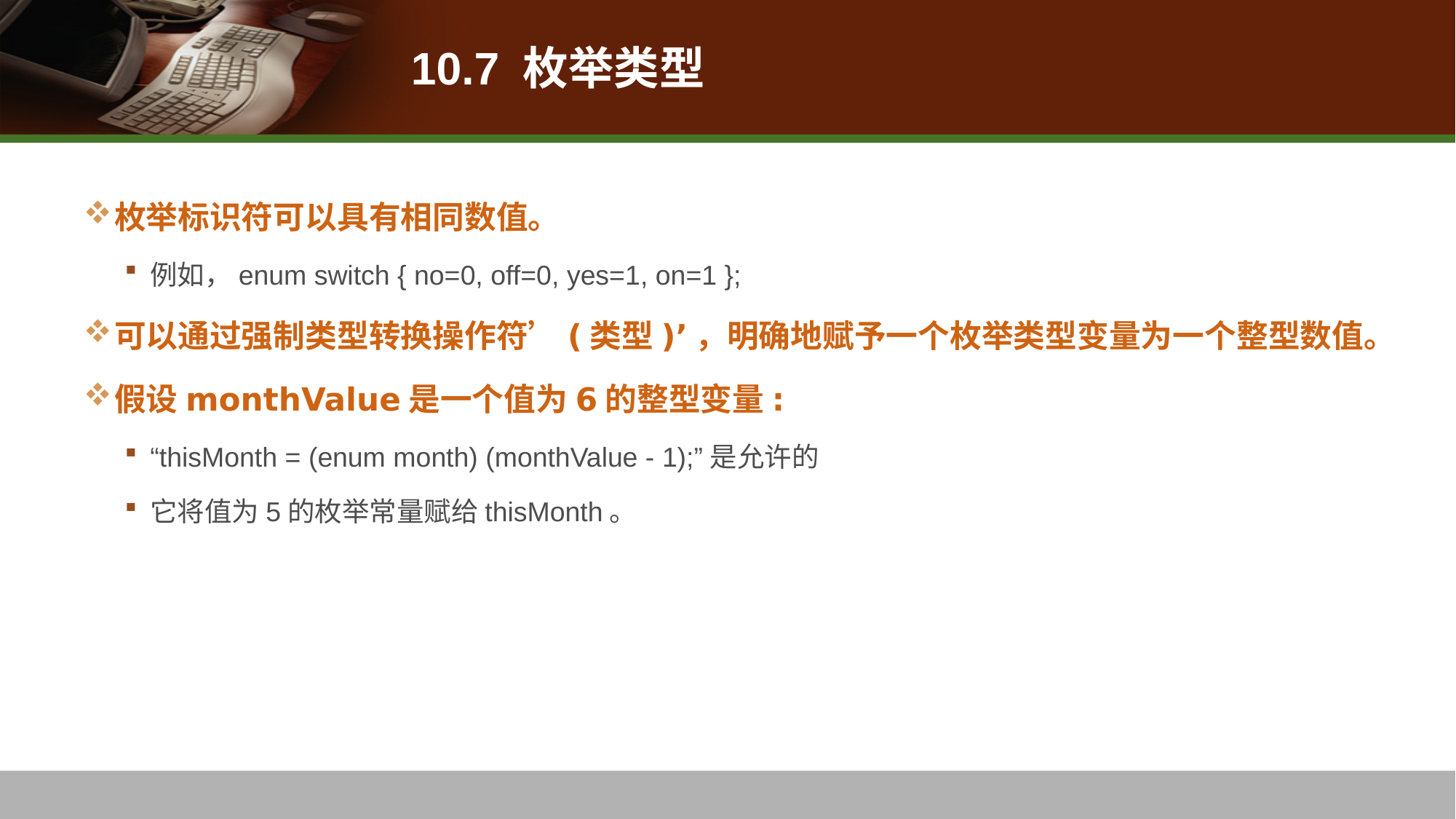

# 10.7 枚举类型
枚举标识符可以具有相同数值。
例如，enum switch { no=0, off=0, yes=1, on=1 };
可以通过强制类型转换操作符’(类型)’，明确地赋予一个枚举类型变量为一个整型数值。
假设monthValue是一个值为6的整型变量:
“thisMonth = (enum month) (monthValue - 1);”是允许的
它将值为5的枚举常量赋给thisMonth。